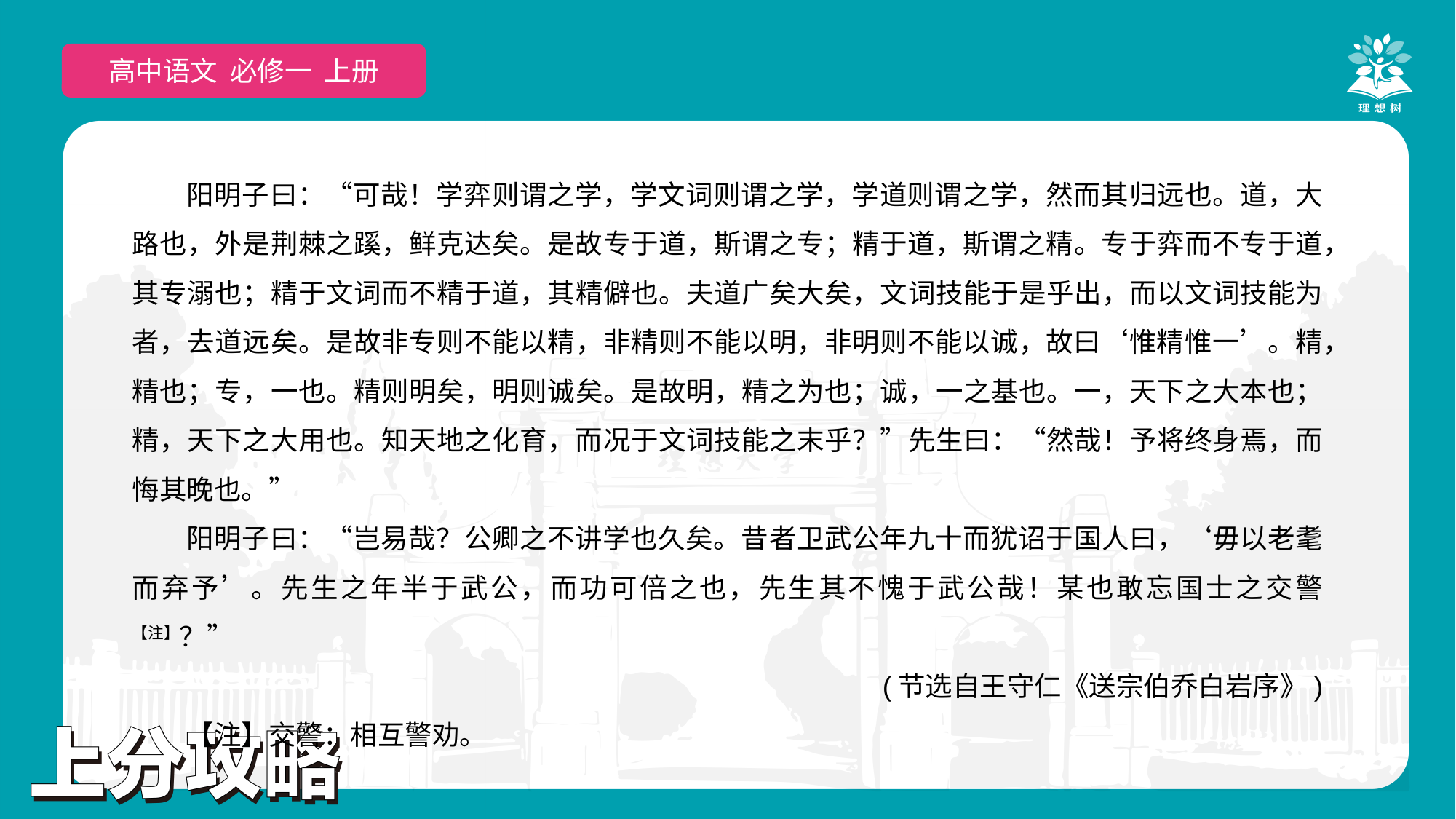

高中语文  必修一  上册
阳明子曰：“可哉！学弈则谓之学，学文词则谓之学，学道则谓之学，然而其归远也。道，大路也，外是荆棘之蹊，鲜克达矣。是故专于道，斯谓之专；精于道，斯谓之精。专于弈而不专于道，其专溺也；精于文词而不精于道，其精僻也。夫道广矣大矣，文词技能于是乎出，而以文词技能为者，去道远矣。是故非专则不能以精，非精则不能以明，非明则不能以诚，故曰‘惟精惟一’。精，精也；专，一也。精则明矣，明则诚矣。是故明，精之为也；诚，一之基也。一，天下之大本也；精，天下之大用也。知天地之化育，而况于文词技能之末乎？”先生曰：“然哉！予将终身焉，而悔其晚也。”
阳明子曰：“岂易哉？公卿之不讲学也久矣。昔者卫武公年九十而犹诏于国人曰，‘毋以老耄而弃予’。先生之年半于武公，而功可倍之也，先生其不愧于武公哉！某也敢忘国士之交警【注】？”
(节选自王守仁《送宗伯乔白岩序》)
【注】交警：相互警劝。